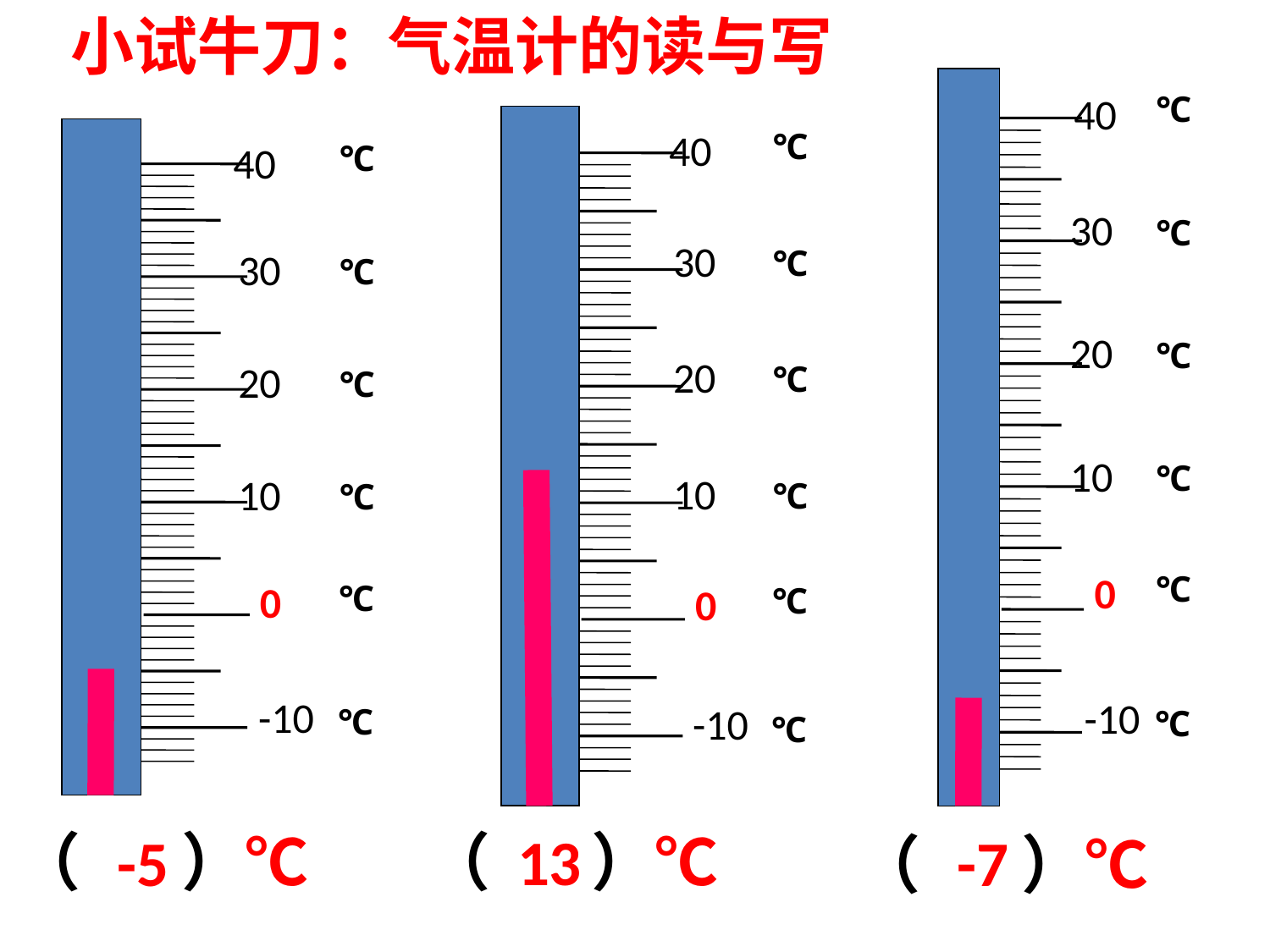

小试牛刀：气温计的读与写

40
℃

30

℃

20

℃

10

℃

0
℃

-10

℃

40
℃

30

℃

20

℃

10

℃

0
℃

-10

℃

40
℃

30

℃

20

℃

10

℃

0
℃

-10

℃

（       ）℃
（       ）℃
13
-5
-7
（       ）℃